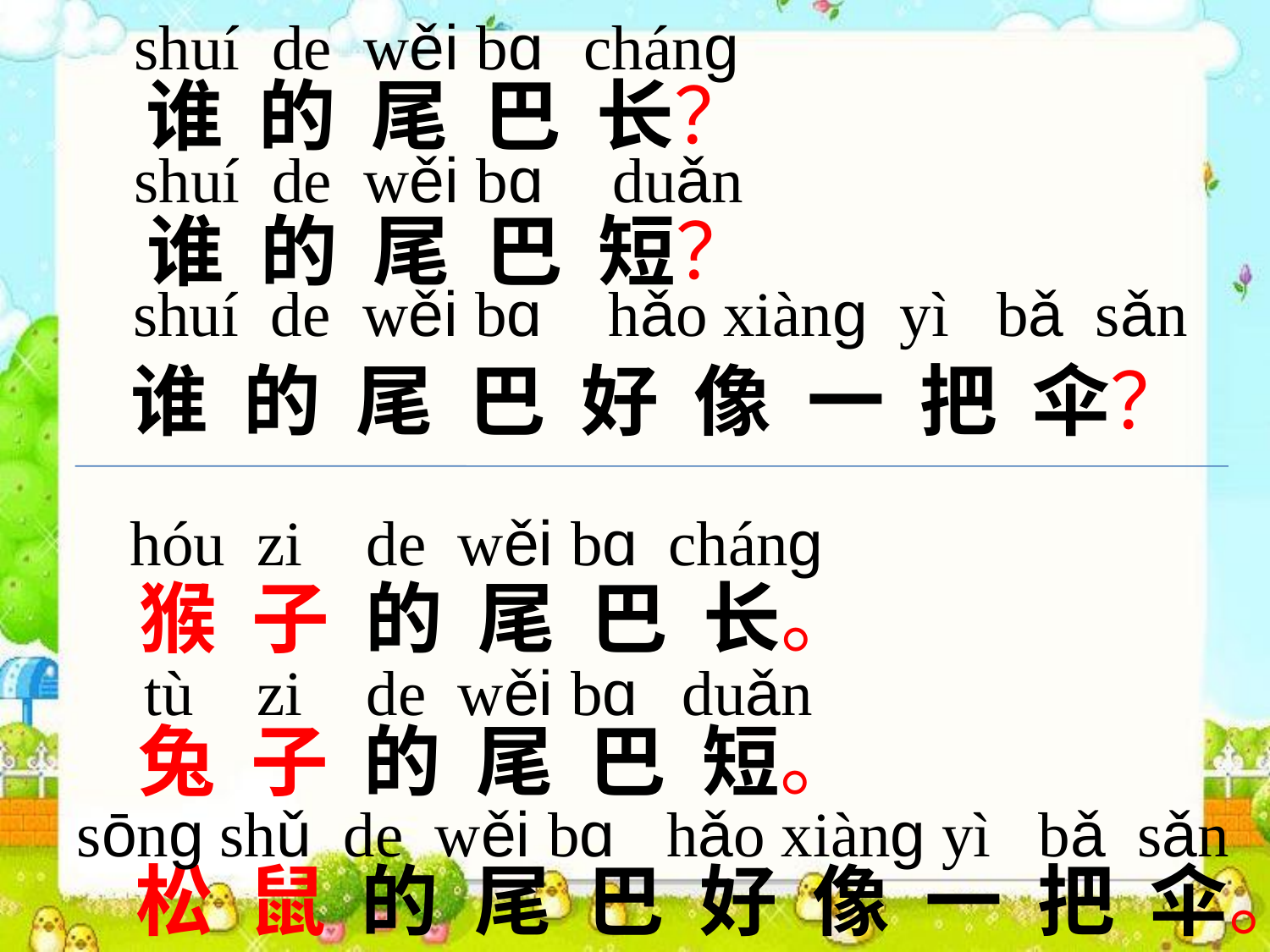

shuí  de  wěi bɑ
谁  的  尾  巴  长？
shuí  de  wěi bɑ
shuí  de  wěi bɑ
  谁  的  尾  巴  好  像  一  把  伞？
chánɡ
duǎn
谁  的  尾  巴  短？
hǎo xiànɡ  yì   bǎ  sǎn

hóu  zi    de  wěi bɑ
chánɡ
猴  子  的  尾  巴  长。
tù    zi    de  wěi bɑ
duǎn
兔  子  的  尾  巴  短。
sōnɡ shǔ  de  wěi bɑ
hǎo xiànɡ yì   bǎ  sǎn

松  鼠  的  尾  巴  好  像  一  把  伞。